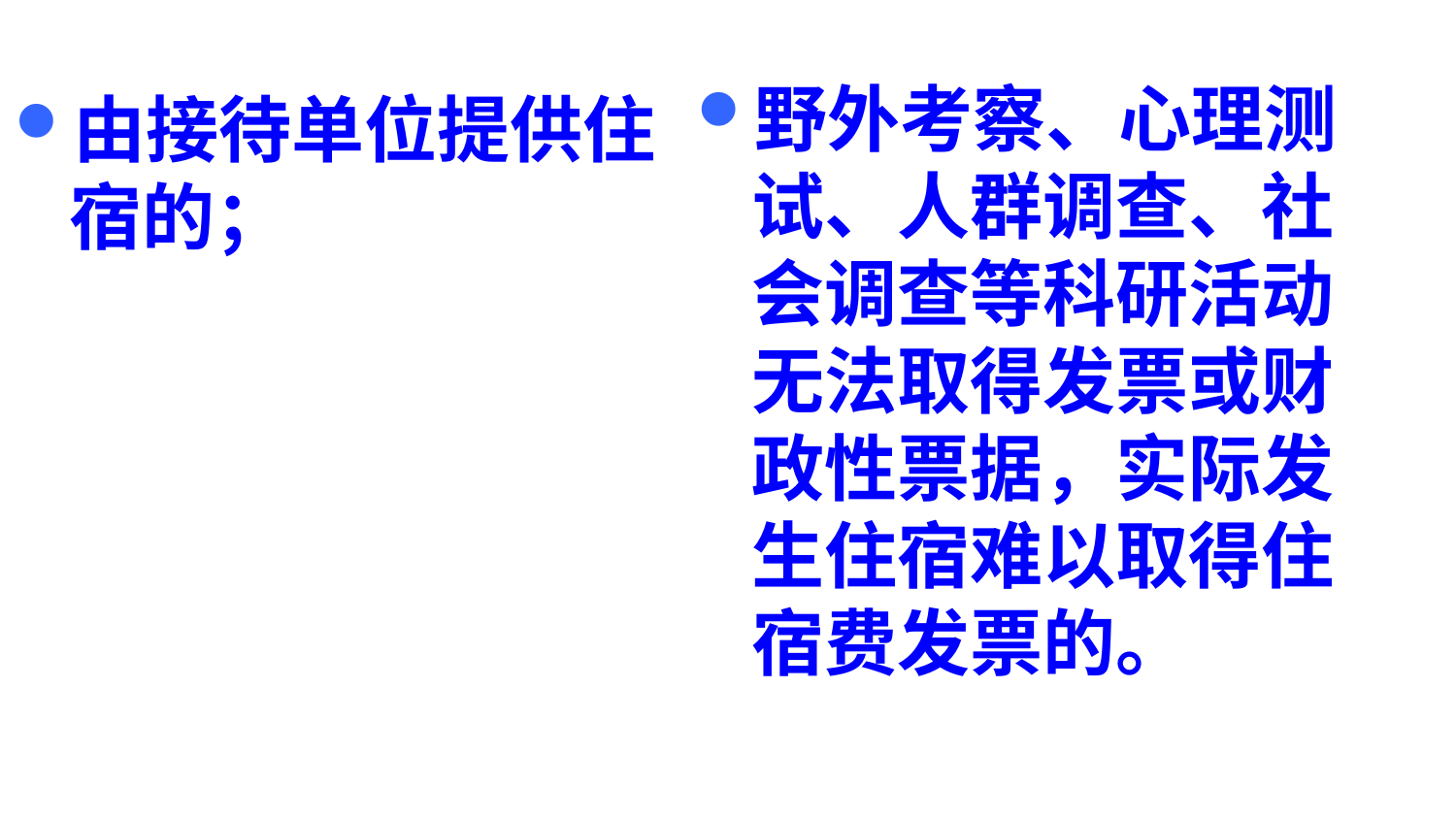

野外考察、心理测试、人群调查、社会调查等科研活动无法取得发票或财政性票据，实际发生住宿难以取得住宿费发票的。
由接待单位提供住宿的；